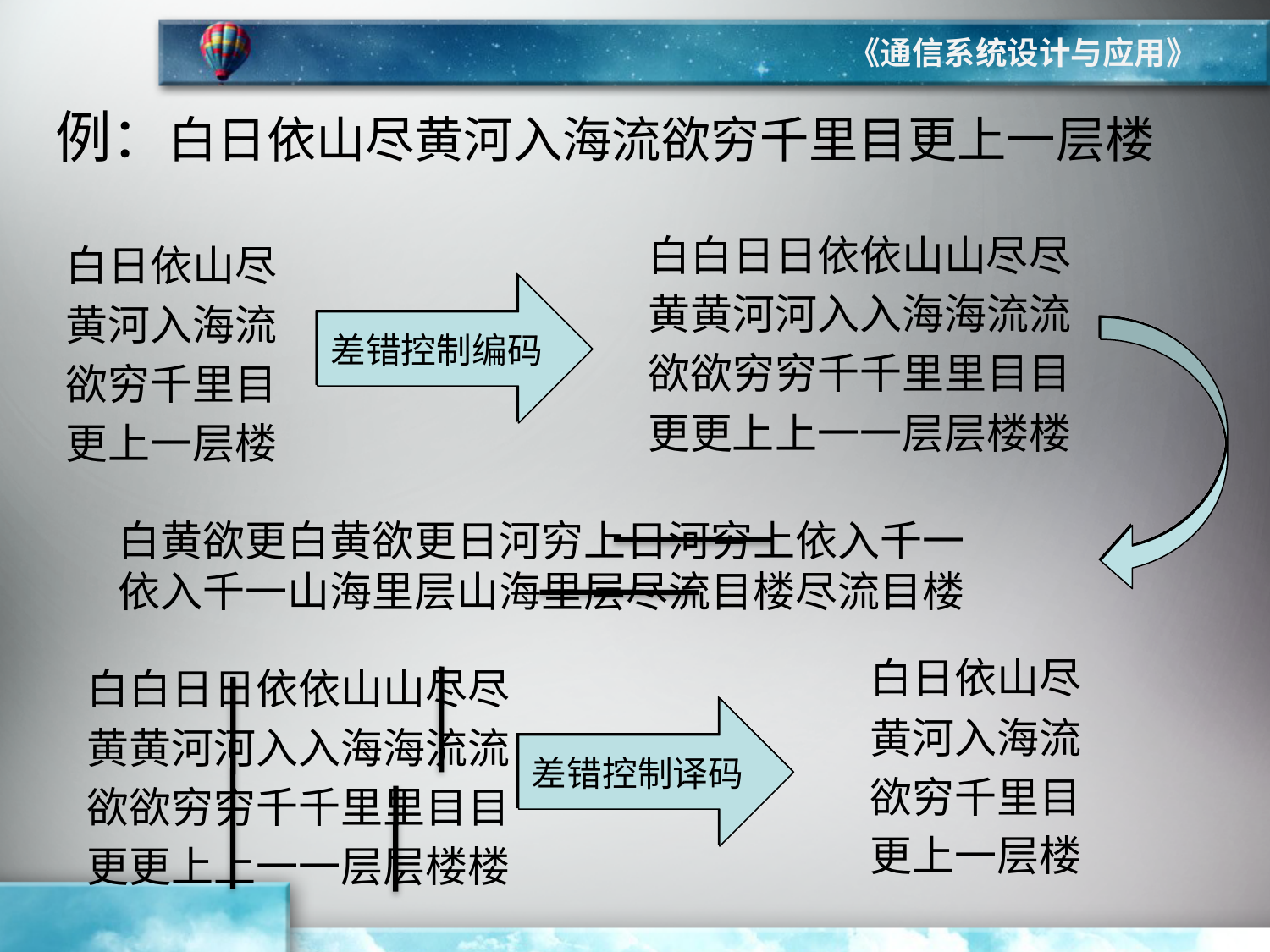

《通信系统设计与应用》
例：白日依山尽黄河入海流欲穷千里目更上一层楼
白白日日依依山山尽尽
黄黄河河入入海海流流
欲欲穷穷千千里里目目
更更上上一一层层楼楼
白日依山尽
黄河入海流
欲穷千里目
更上一层楼
差错控制编码

白黄欲更白黄欲更日河穷上日河穷上依入千一
依入千一山海里层山海里层尽流目楼尽流目楼
白日依山尽
黄河入海流
欲穷千里目
更上一层楼
白白日日依依山山尽尽
黄黄河河入入海海流流
欲欲穷穷千千里里目目
更更上上一一层层楼楼
差错控制译码